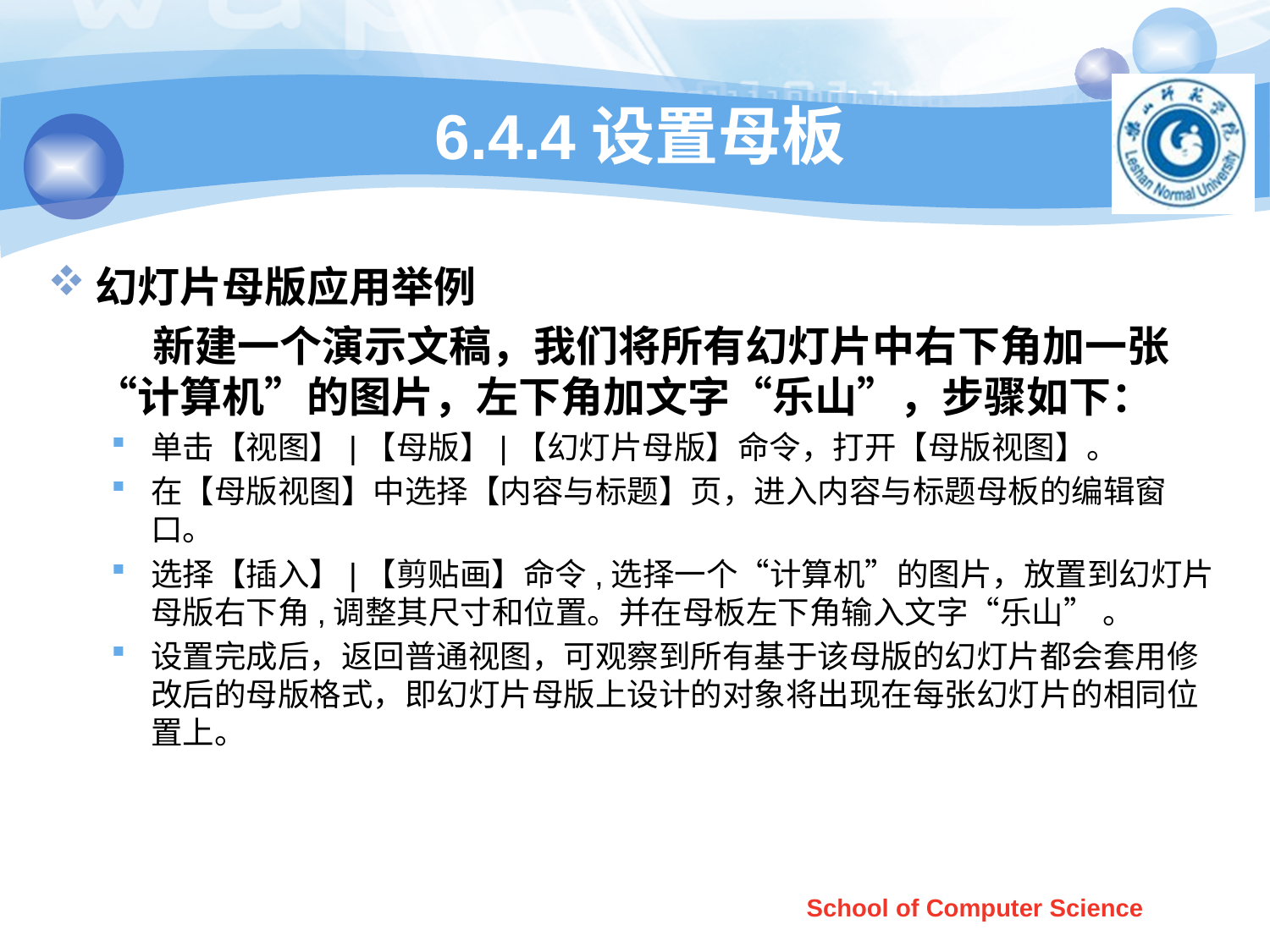

# 6.4.4设置母板
幻灯片母版应用举例
          新建一个演示文稿，我们将所有幻灯片中右下角加一张“计算机”的图片，左下角加文字“乐山”，步骤如下：
单击【视图】|【母版】|【幻灯片母版】命令，打开【母版视图】。
在【母版视图】中选择【内容与标题】页，进入内容与标题母板的编辑窗口。
选择【插入】|【剪贴画】命令,选择一个“计算机”的图片，放置到幻灯片母版右下角,调整其尺寸和位置。并在母板左下角输入文字“乐山” 。
设置完成后，返回普通视图，可观察到所有基于该母版的幻灯片都会套用修改后的母版格式，即幻灯片母版上设计的对象将出现在每张幻灯片的相同位置上。

School of Computer Science